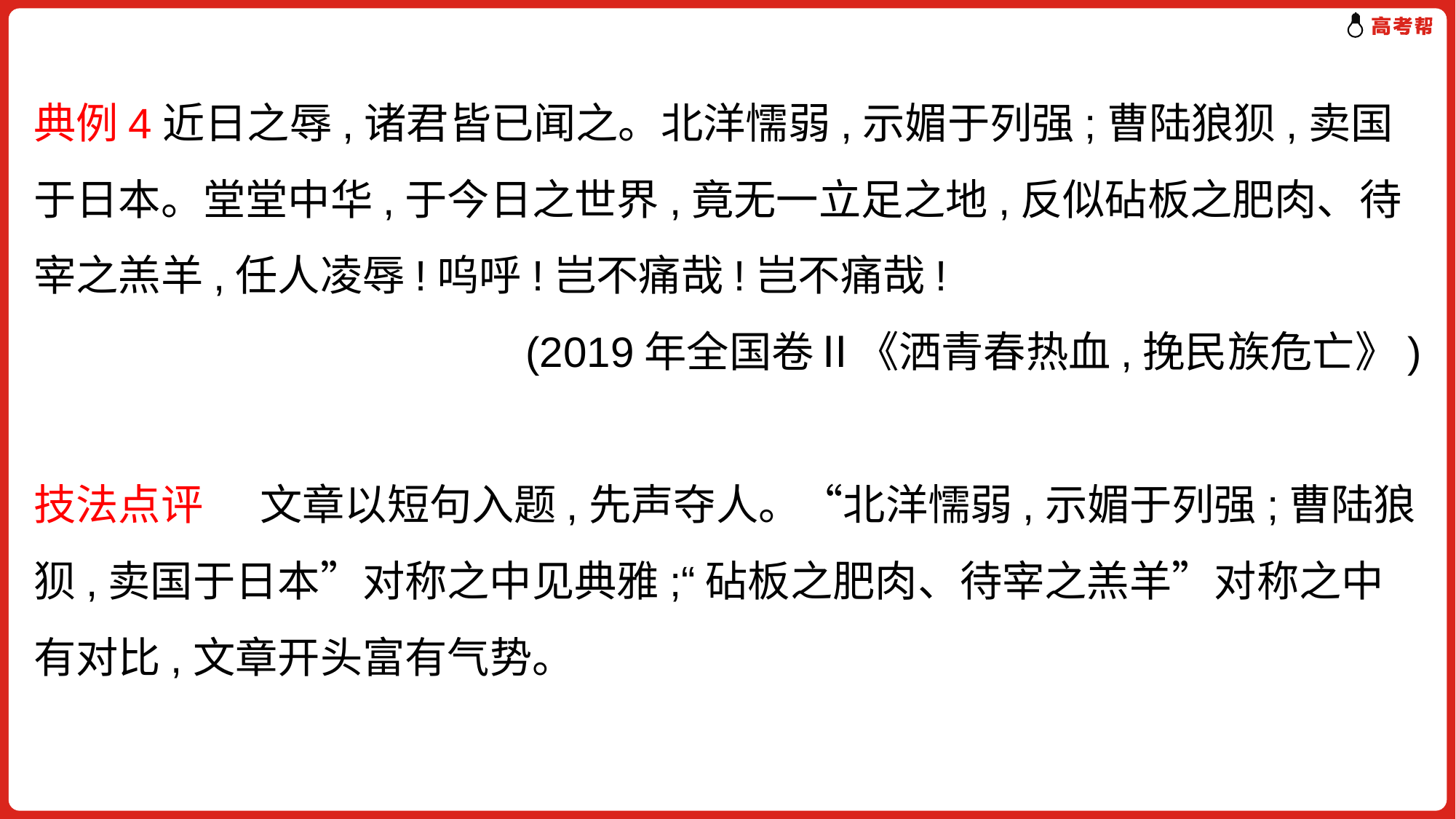

典例4近日之辱,诸君皆已闻之。北洋懦弱,示媚于列强;曹陆狼狈,卖国于日本。堂堂中华,于今日之世界,竟无一立足之地,反似砧板之肥肉、待宰之羔羊,任人凌辱!呜呼!岂不痛哉!岂不痛哉!
(2019年全国卷Ⅱ《洒青春热血,挽民族危亡》)

技法点评      文章以短句入题,先声夺人。“北洋懦弱,示媚于列强;曹陆狼狈,卖国于日本”对称之中见典雅;“砧板之肥肉、待宰之羔羊”对称之中有对比,文章开头富有气势。